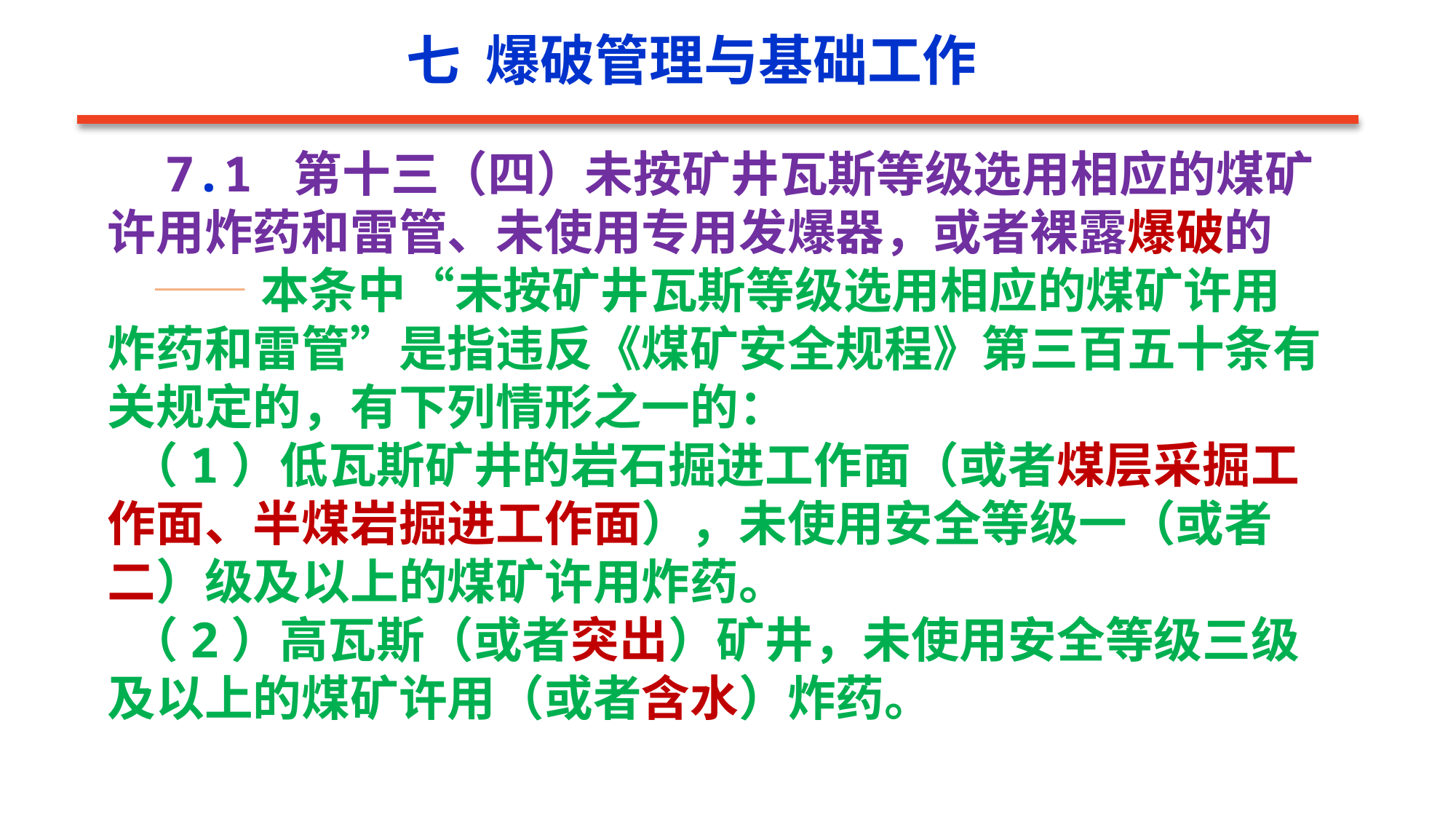

七  爆破管理与基础工作
  7.1 第十三（四）未按矿井瓦斯等级选用相应的煤矿许用炸药和雷管、未使用专用发爆器，或者裸露爆破的
    ——本条中“未按矿井瓦斯等级选用相应的煤矿许用炸药和雷管”是指违反《煤矿安全规程》第三百五十条有关规定的，有下列情形之一的：
 （1）低瓦斯矿井的岩石掘进工作面（或者煤层采掘工作面、半煤岩掘进工作面），未使用安全等级一（或者二）级及以上的煤矿许用炸药。
 （2）高瓦斯（或者突出）矿井，未使用安全等级三级及以上的煤矿许用（或者含水）炸药。